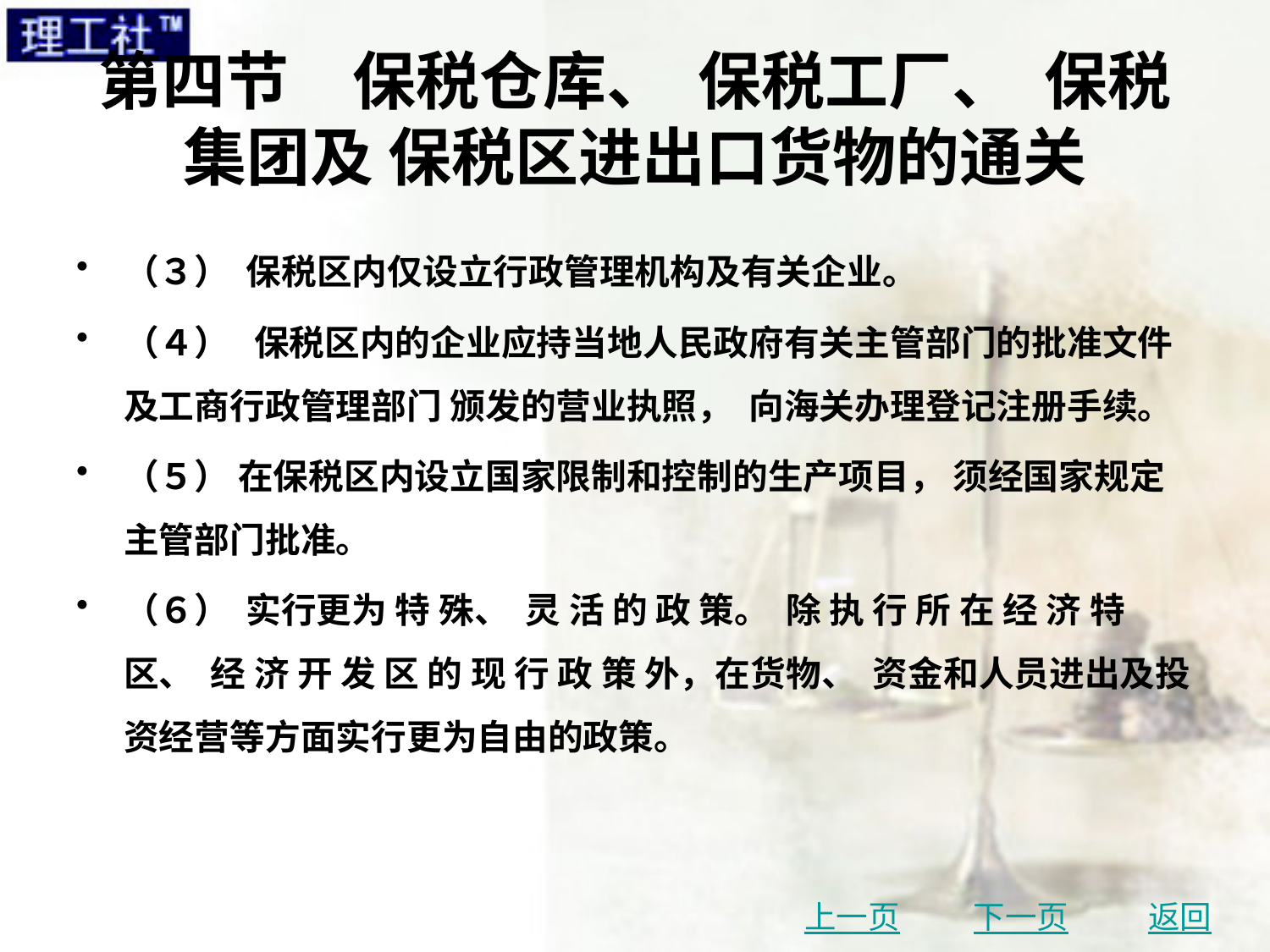

# 第四节　保税仓库、  保税工厂、  保税集团及 保税区进出口货物的通关
（３）  保税区内仅设立行政管理机构及有关企业。
（４）   保税区内的企业应持当地人民政府有关主管部门的批准文件及工商行政管理部门 颁发的营业执照，  向海关办理登记注册手续。
（５） 在保税区内设立国家限制和控制的生产项目， 须经国家规定主管部门批准。
（６）  实行更为 特 殊、  灵 活 的 政 策。  除 执 行 所 在 经 济 特 区、  经 济 开 发 区 的 现 行 政 策 外，在货物、  资金和人员进出及投资经营等方面实行更为自由的政策。

上一页
下一页
返回